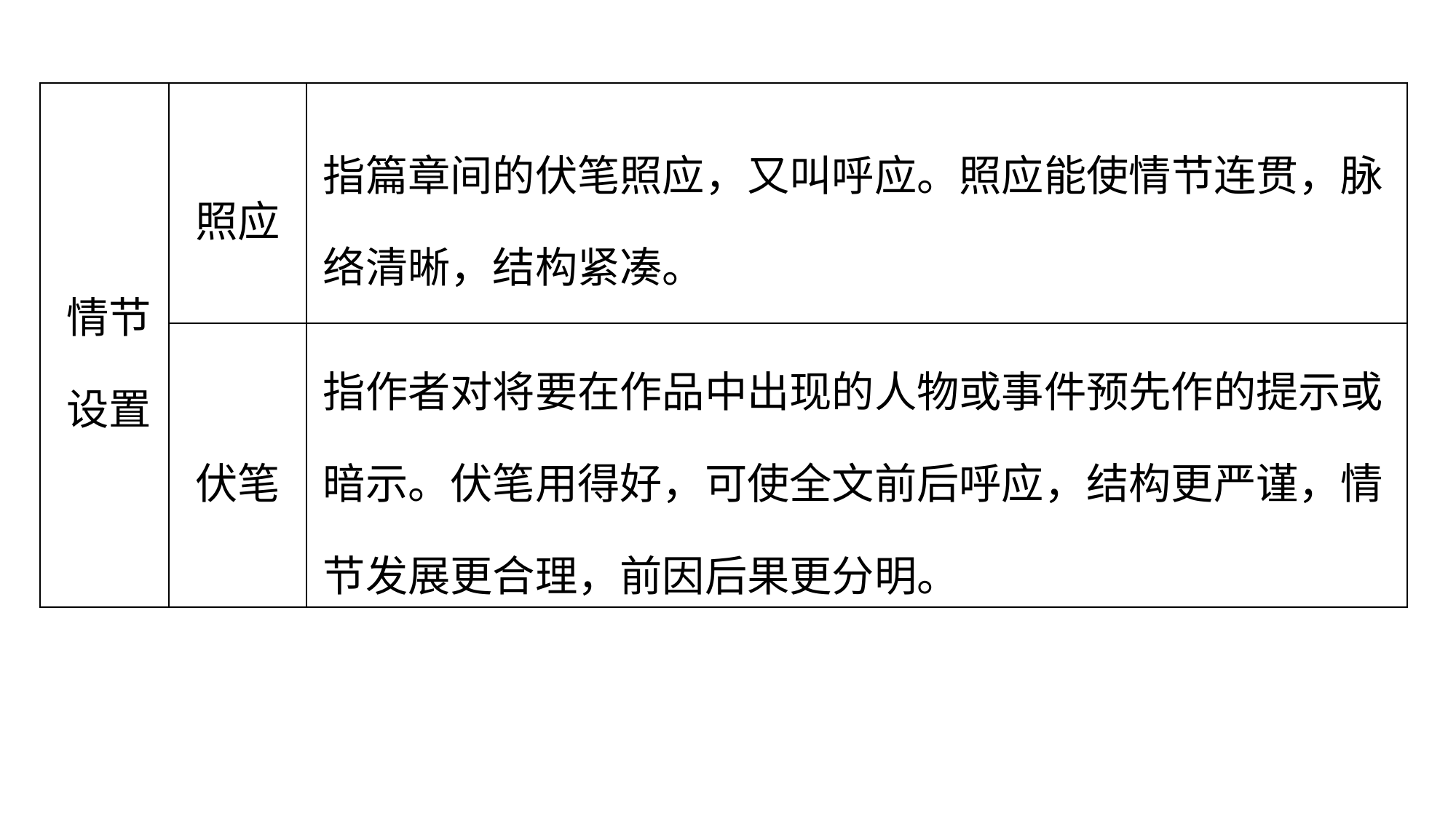

| 情节设置 | 照应 | 指篇章间的伏笔照应，又叫呼应。照应能使情节连贯，脉络清晰，结构紧凑。 |
| --- | --- | --- |
|  | 伏笔 | 指作者对将要在作品中出现的人物或事件预先作的提示或暗示。伏笔用得好，可使全文前后呼应，结构更严谨，情节发展更合理，前因后果更分明。 |